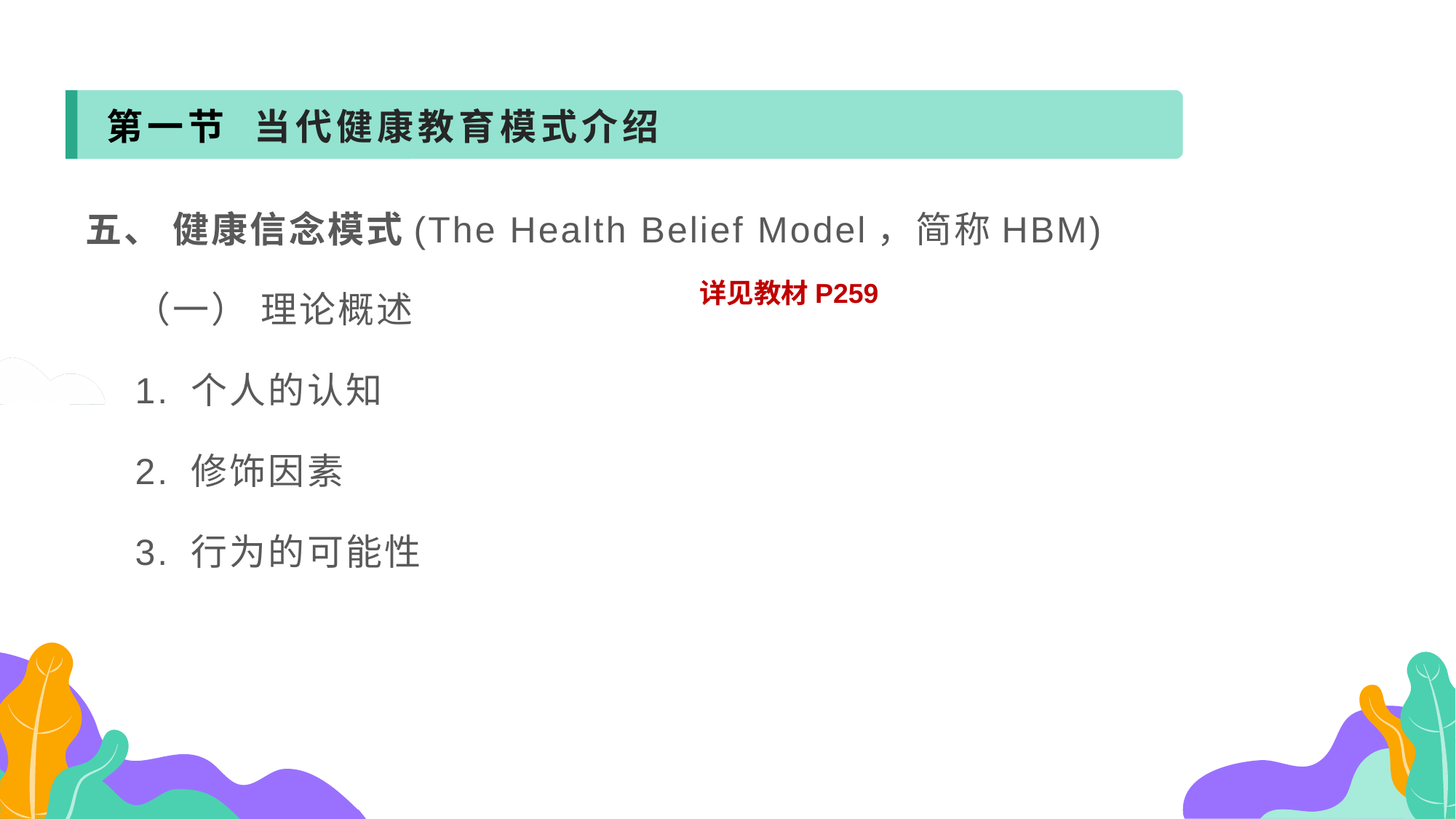

第一节  当代健康教育模式介绍
五、 健康信念模式(The Health Belief Model，简称HBM)
    （一） 理论概述
    1. 个人的认知
    2. 修饰因素
    3. 行为的可能性
详见教材P259